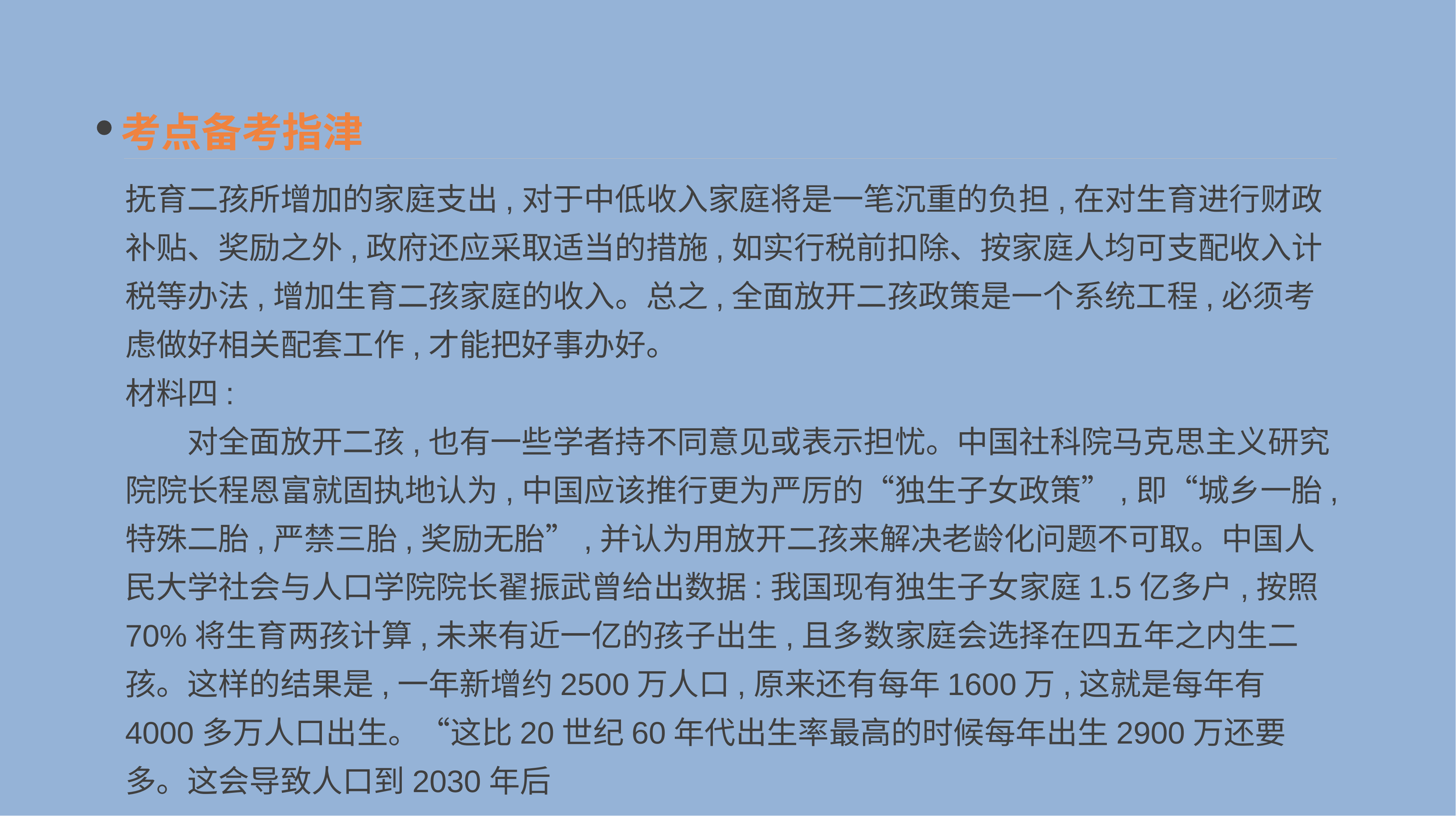

考点备考指津

抚育二孩所增加的家庭支出,对于中低收入家庭将是一笔沉重的负担,在对生育进行财政补贴、奖励之外,政府还应采取适当的措施,如实行税前扣除、按家庭人均可支配收入计税等办法,增加生育二孩家庭的收入。总之,全面放开二孩政策是一个系统工程,必须考虑做好相关配套工作,才能把好事办好。
材料四:
　　对全面放开二孩,也有一些学者持不同意见或表示担忧。中国社科院马克思主义研究院院长程恩富就固执地认为,中国应该推行更为严厉的“独生子女政策”,即“城乡一胎,特殊二胎,严禁三胎,奖励无胎”,并认为用放开二孩来解决老龄化问题不可取。中国人民大学社会与人口学院院长翟振武曾给出数据:我国现有独生子女家庭1.5亿多户,按照70%将生育两孩计算,未来有近一亿的孩子出生,且多数家庭会选择在四五年之内生二孩。这样的结果是,一年新增约2500万人口,原来还有每年1600万,这就是每年有4000多万人口出生。“这比20世纪60年代出生率最高的时候每年出生2900万还要多。这会导致人口到2030年后